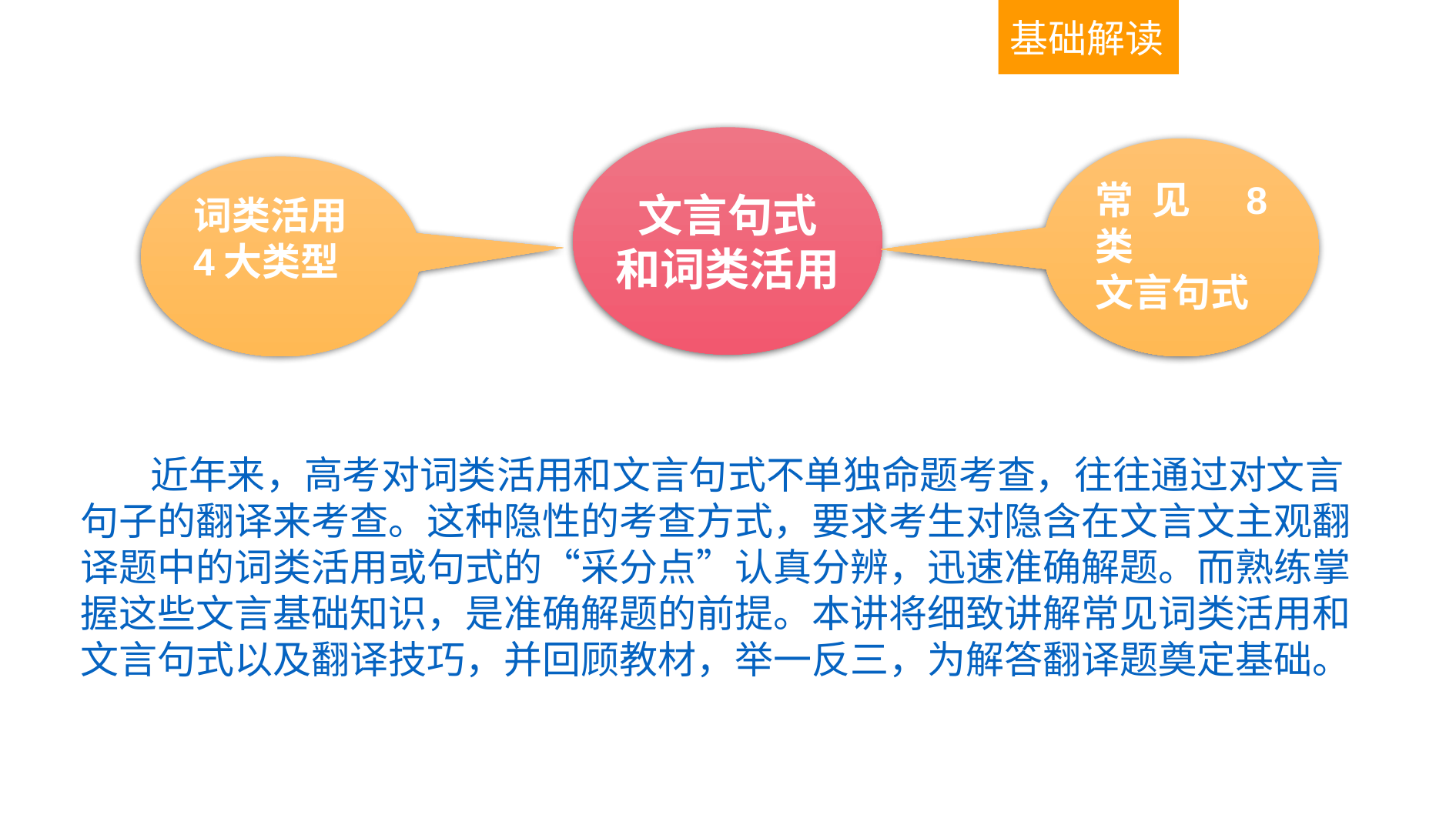

基础解读
文言句式
和词类活用
常见 8 类
文言句式
词类活用
4大类型
       近年来，高考对词类活用和文言句式不单独命题考查，往往通过对文言句子的翻译来考查。这种隐性的考查方式，要求考生对隐含在文言文主观翻译题中的词类活用或句式的“采分点”认真分辨，迅速准确解题。而熟练掌握这些文言基础知识，是准确解题的前提。本讲将细致讲解常见词类活用和文言句式以及翻译技巧，并回顾教材，举一反三，为解答翻译题奠定基础。